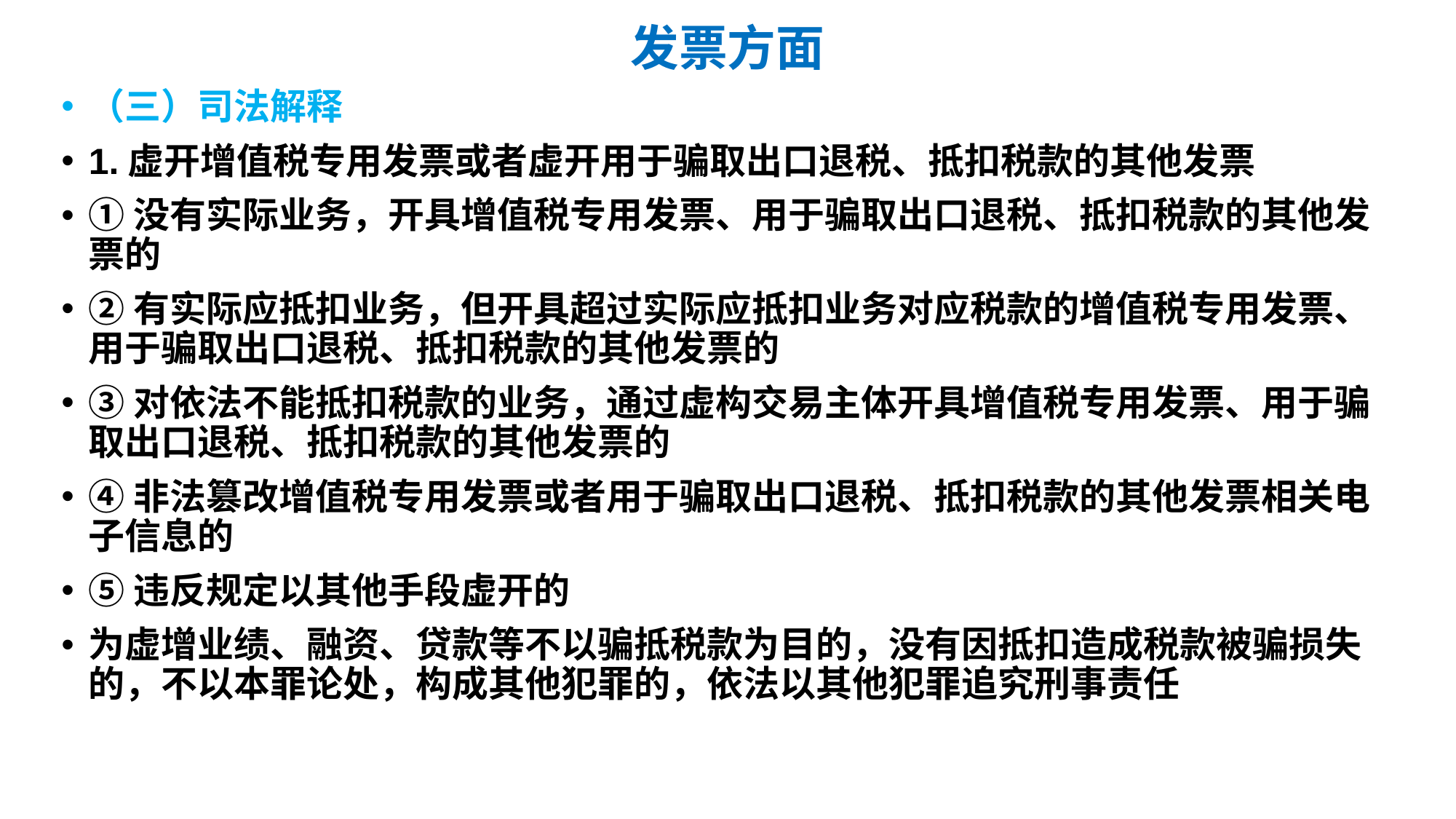

# 发票方面
（三）司法解释
1.虚开增值税专用发票或者虚开用于骗取出口退税、抵扣税款的其他发票
①没有实际业务，开具增值税专用发票、用于骗取出口退税、抵扣税款的其他发票的
②有实际应抵扣业务，但开具超过实际应抵扣业务对应税款的增值税专用发票、用于骗取出口退税、抵扣税款的其他发票的
③对依法不能抵扣税款的业务，通过虚构交易主体开具增值税专用发票、用于骗取出口退税、抵扣税款的其他发票的
④非法篡改增值税专用发票或者用于骗取出口退税、抵扣税款的其他发票相关电子信息的
⑤违反规定以其他手段虚开的
为虚增业绩、融资、贷款等不以骗抵税款为目的，没有因抵扣造成税款被骗损失的，不以本罪论处，构成其他犯罪的，依法以其他犯罪追究刑事责任